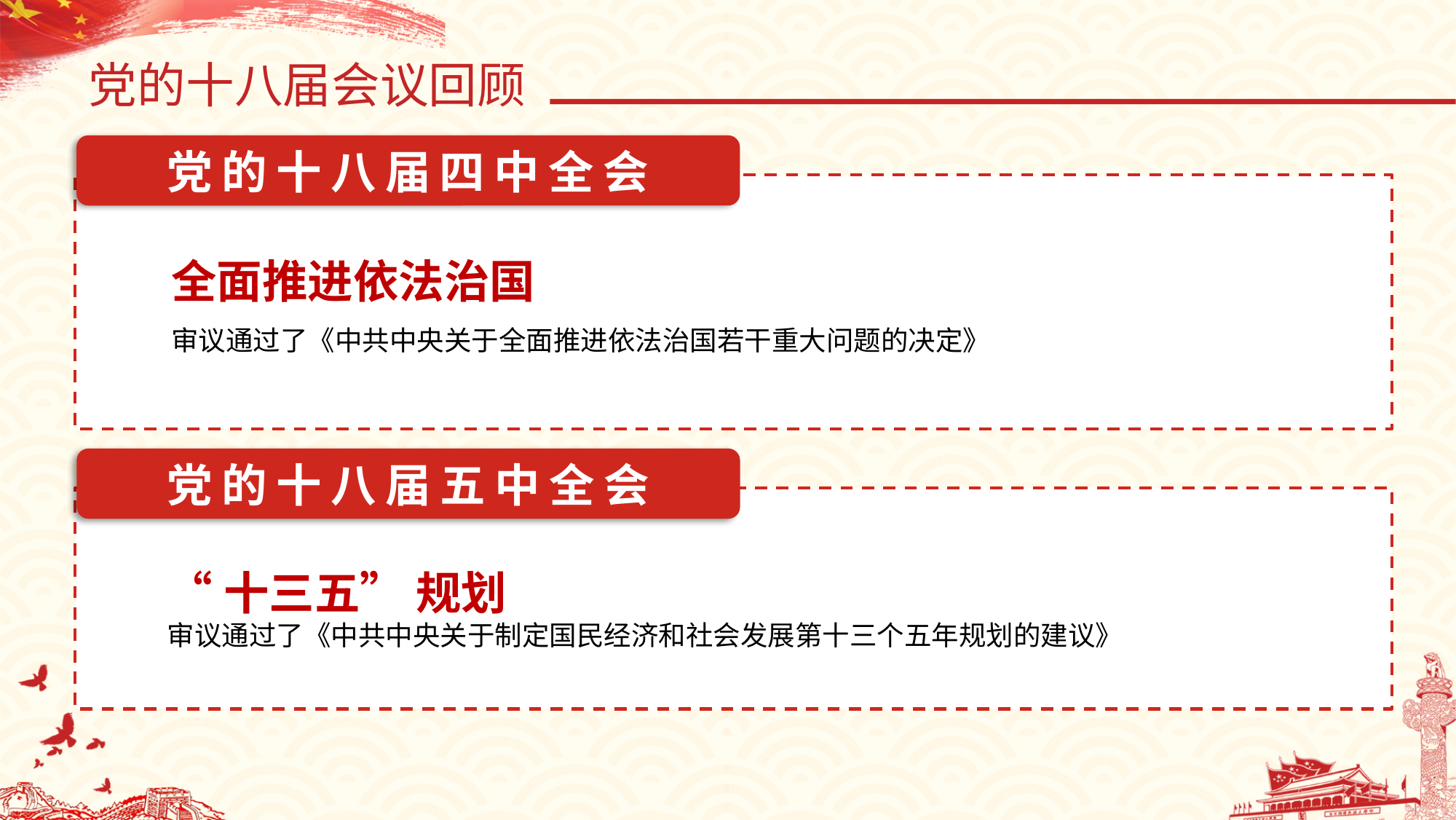

党的十八届会议回顾

党的十八届四中全会

全面推进依法治国
审议通过了《中共中央关于全面推进依法治国若干重大问题的决定》
党的十八届五中全会

“十三五” 规划
审议通过了《中共中央关于制定国民经济和社会发展第十三个五年规划的建议》